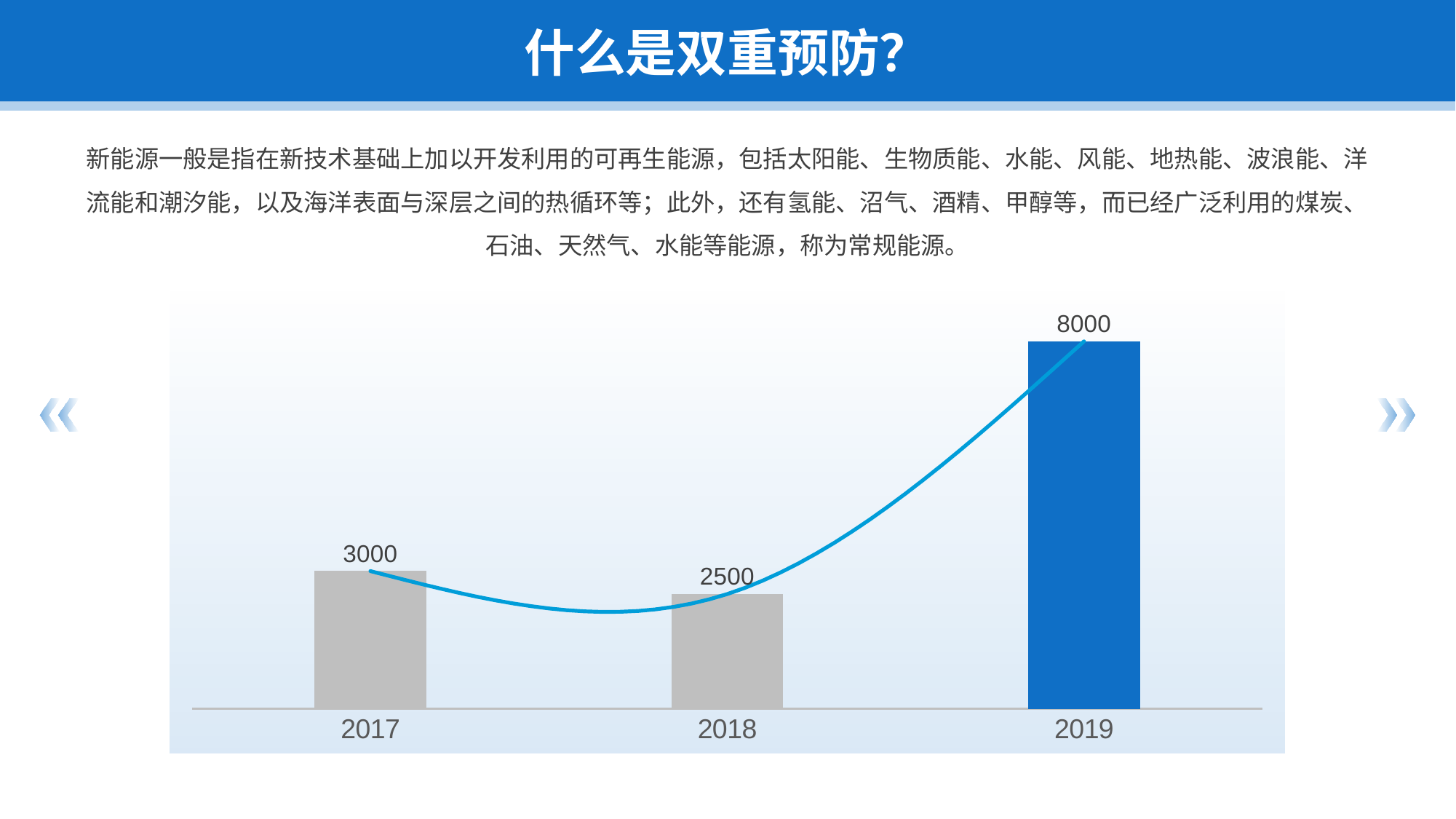

什么是双重预防？
新能源一般是指在新技术基础上加以开发利用的可再生能源，包括太阳能、生物质能、水能、风能、地热能、波浪能、洋流能和潮汐能，以及海洋表面与深层之间的热循环等；此外，还有氢能、沼气、酒精、甲醇等，而已经广泛利用的煤炭、石油、天然气、水能等能源，称为常规能源。

### Chart

| Category | 系列 1 | 系列 2 |
|---|---|---|
| 2017 | 3000.0 | 3000.0 |
| 2018 | 2500.0 | 2500.0 |
| 2019 | 8000.0 | 8000.0 |